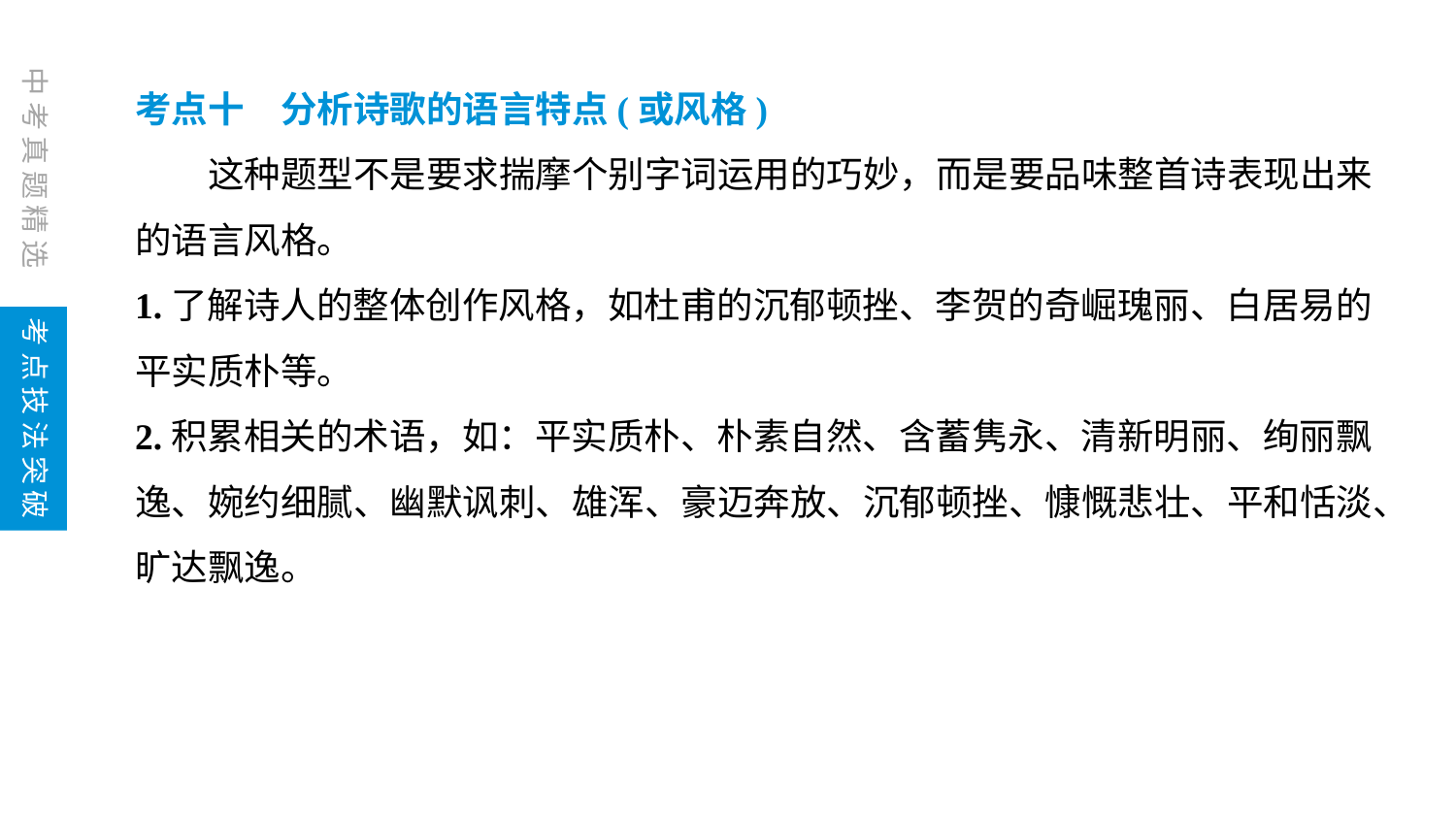

考点十　分析诗歌的语言特点(或风格)
　　这种题型不是要求揣摩个别字词运用的巧妙，而是要品味整首诗表现出来的语言风格。
1.了解诗人的整体创作风格，如杜甫的沉郁顿挫、李贺的奇崛瑰丽、白居易的平实质朴等。
2.积累相关的术语，如：平实质朴、朴素自然、含蓄隽永、清新明丽、绚丽飘逸、婉约细腻、幽默讽刺、雄浑、豪迈奔放、沉郁顿挫、慷慨悲壮、平和恬淡、旷达飘逸。